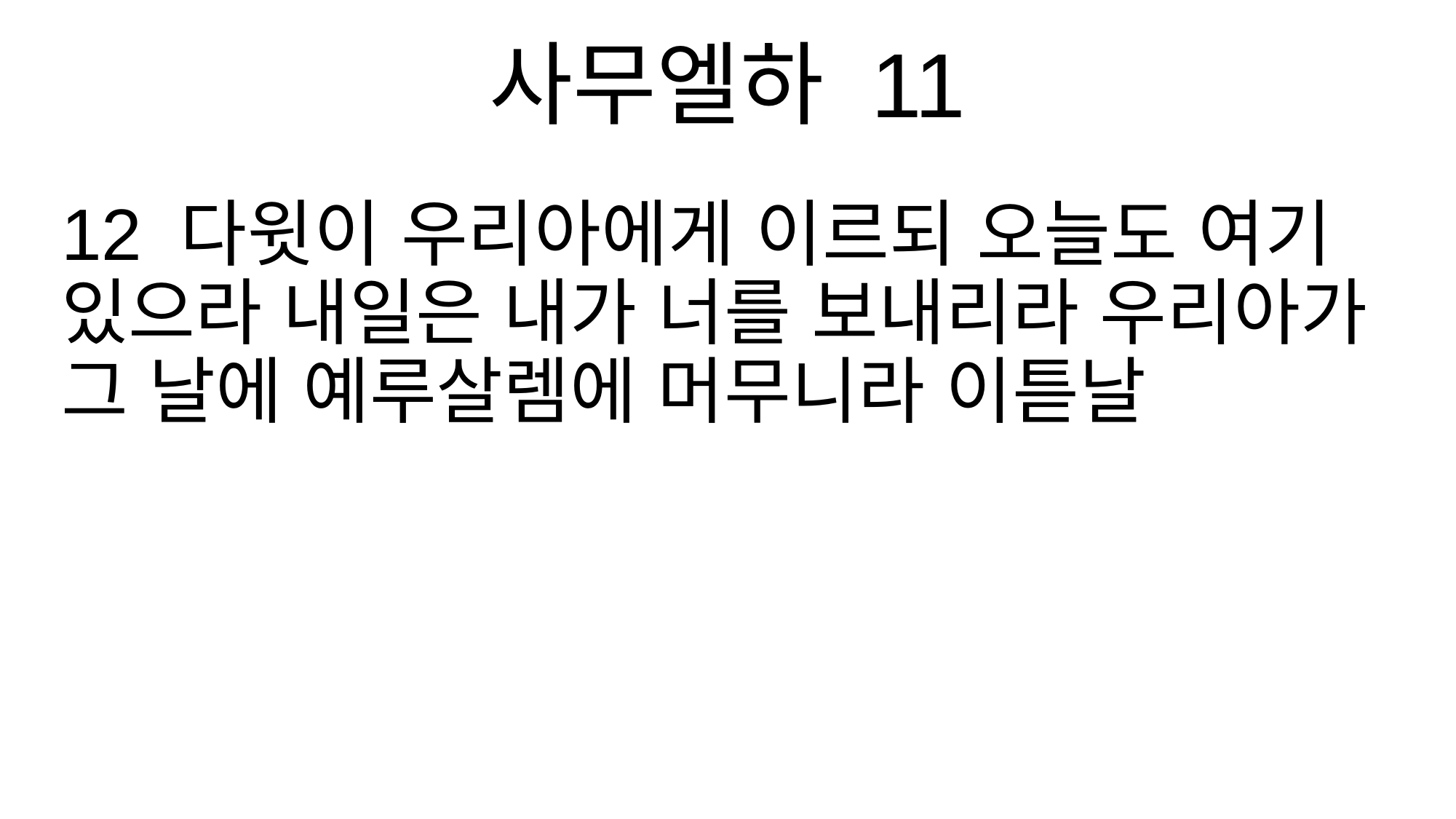

사무엘하 11
12 다윗이 우리아에게 이르되 오늘도 여기 있으라 내일은 내가 너를 보내리라 우리아가 그 날에 예루살렘에 머무니라 이튿날